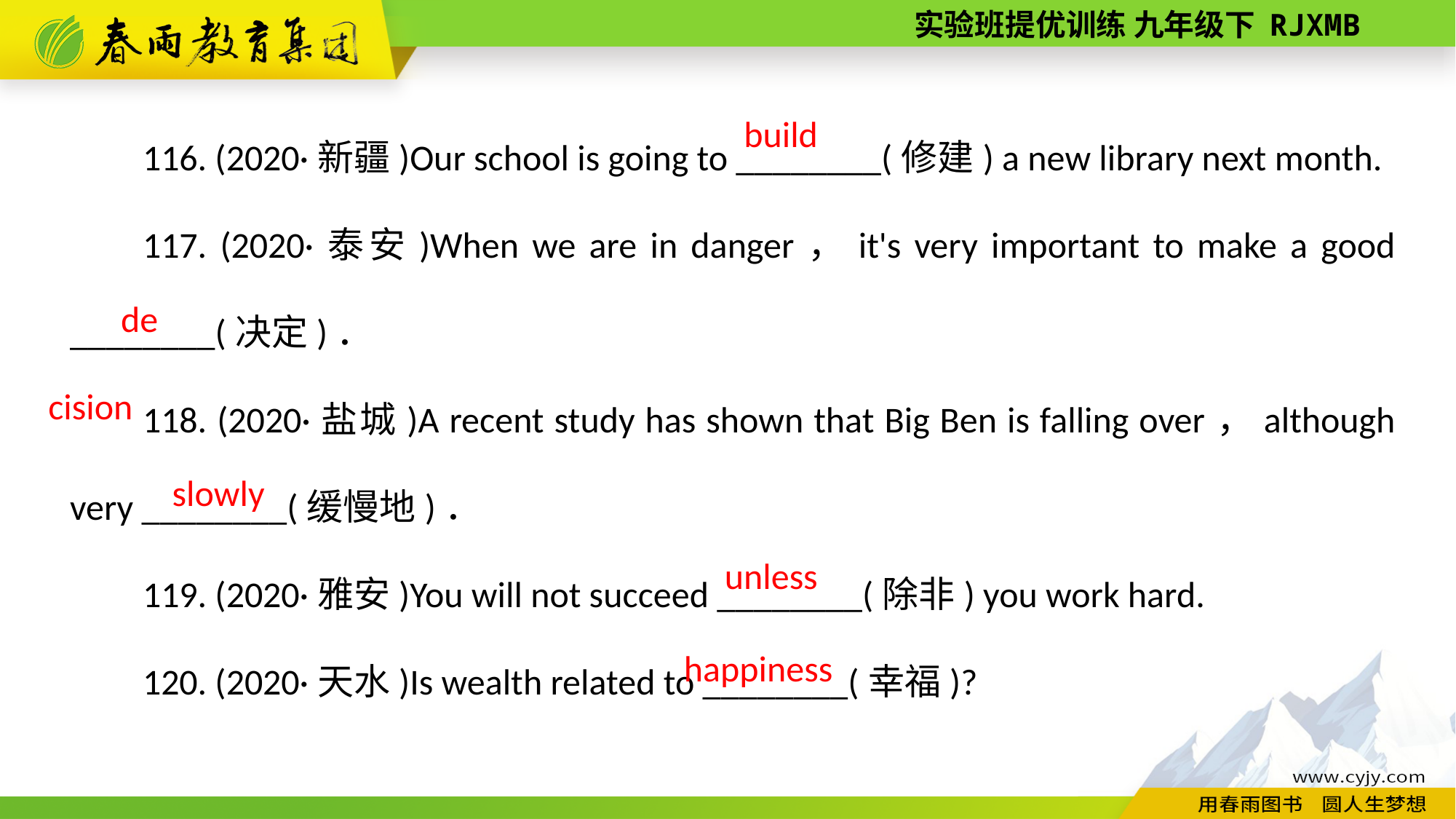

116. (2020·新疆)Our school is going to ________(修建) a new library next month.
117. (2020·泰安)When we are in danger，it's very important to make a good ________(决定)．
118. (2020·盐城)A recent study has shown that Big Ben is falling over，although very ________(缓慢地)．
119. (2020·雅安)You will not succeed ________(除非) you work hard.
120. (2020·天水)Is wealth related to ________(幸福)?
build
decision
slowly
unless
happiness